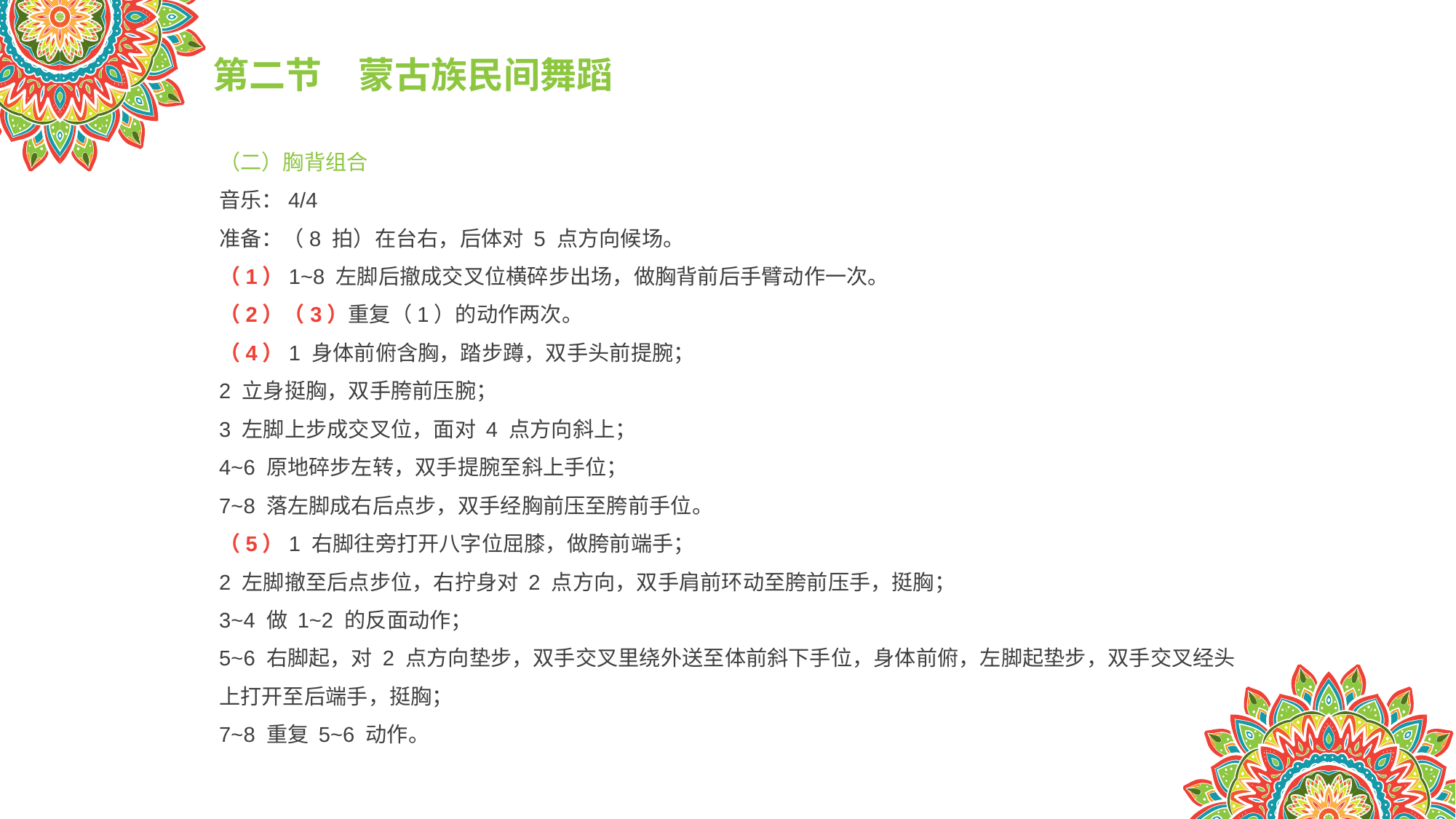

第二节　蒙古族民间舞蹈
（二）胸背组合
音乐：4/4
准备：（8 拍）在台右，后体对 5 点方向候场。
（1）1~8 左脚后撤成交叉位横碎步出场，做胸背前后手臂动作一次。
（2）（3）重复（1）的动作两次。
（4）1 身体前俯含胸，踏步蹲，双手头前提腕；
2 立身挺胸，双手胯前压腕；
3 左脚上步成交叉位，面对 4 点方向斜上；
4~6 原地碎步左转，双手提腕至斜上手位；
7~8 落左脚成右后点步，双手经胸前压至胯前手位。
（5）1 右脚往旁打开八字位屈膝，做胯前端手；
2 左脚撤至后点步位，右拧身对 2 点方向，双手肩前环动至胯前压手，挺胸；
3~4 做 1~2 的反面动作；
5~6 右脚起，对 2 点方向垫步，双手交叉里绕外送至体前斜下手位，身体前俯，左脚起垫步，双手交叉经头上打开至后端手，挺胸；
7~8 重复 5~6 动作。